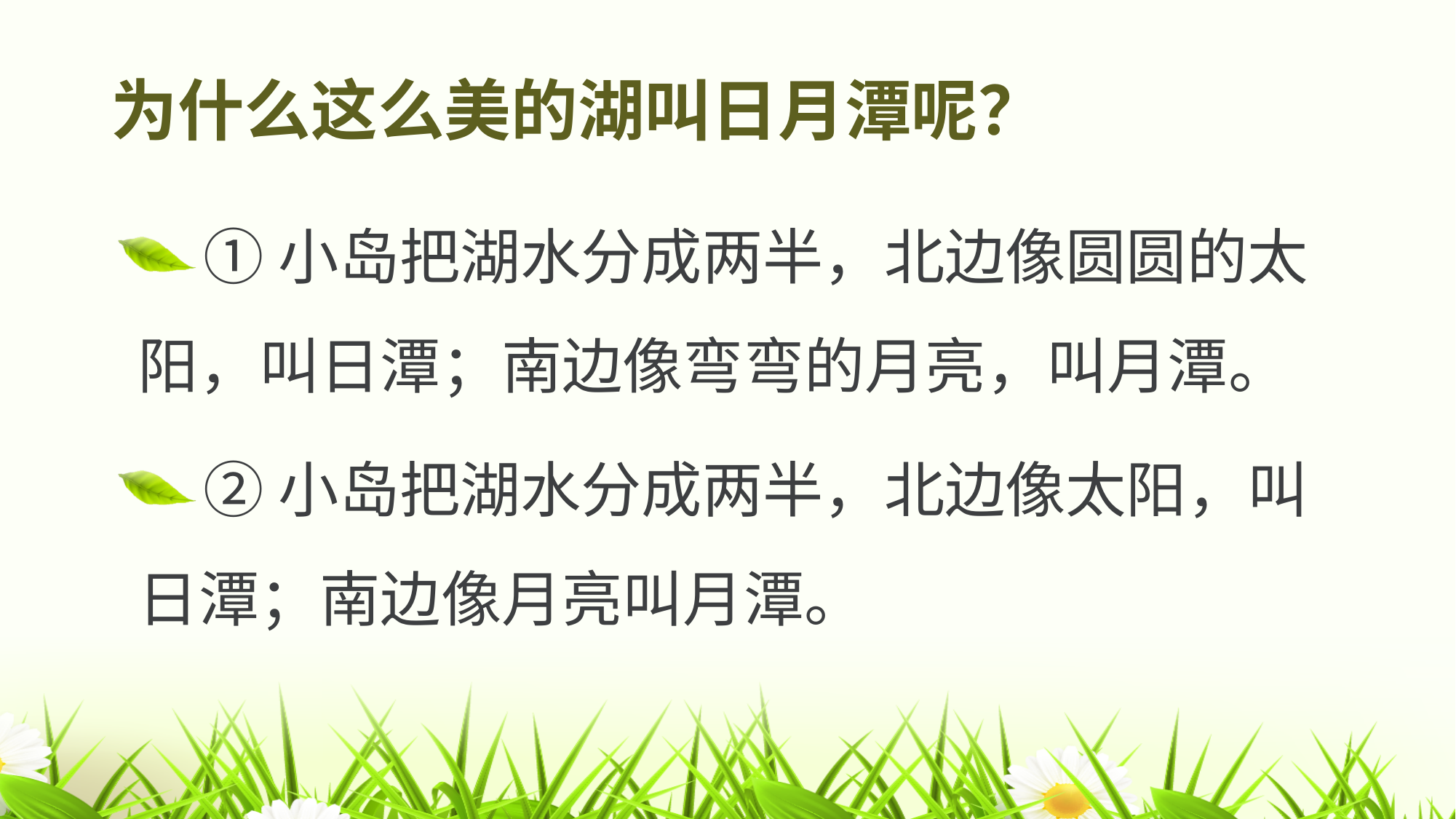

# 为什么这么美的湖叫日月潭呢？
①小岛把湖水分成两半，北边像圆圆的太阳，叫日潭；南边像弯弯的月亮，叫月潭。
②小岛把湖水分成两半，北边像太阳，叫日潭；南边像月亮叫月潭。